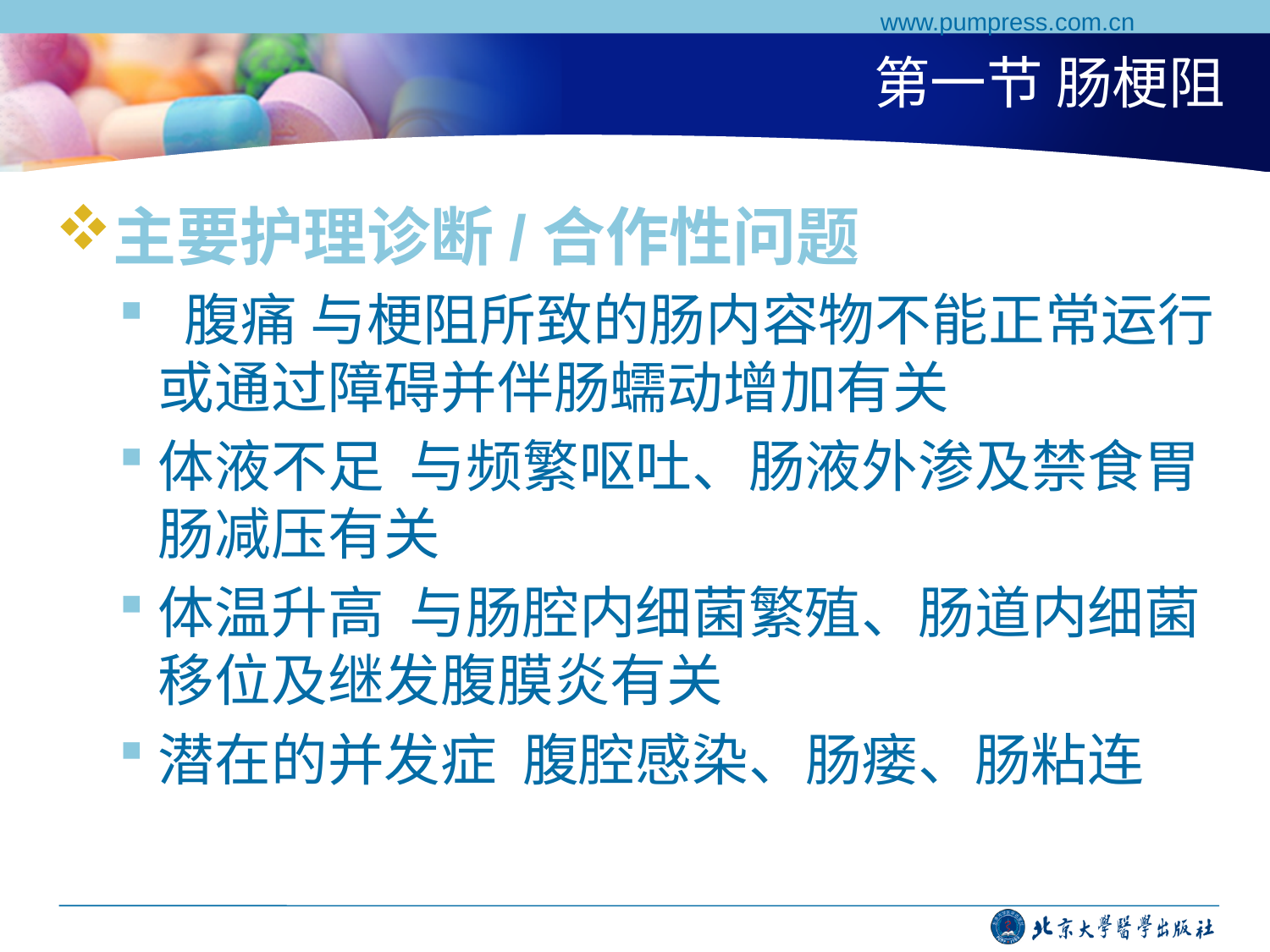

www.pumpress.com.cn
# 第一节 肠梗阻
主要护理诊断/合作性问题
 腹痛 与梗阻所致的肠内容物不能正常运行或通过障碍并伴肠蠕动增加有关
体液不足  与频繁呕吐、肠液外渗及禁食胃肠减压有关
体温升高  与肠腔内细菌繁殖、肠道内细菌移位及继发腹膜炎有关
潜在的并发症  腹腔感染、肠瘘、肠粘连